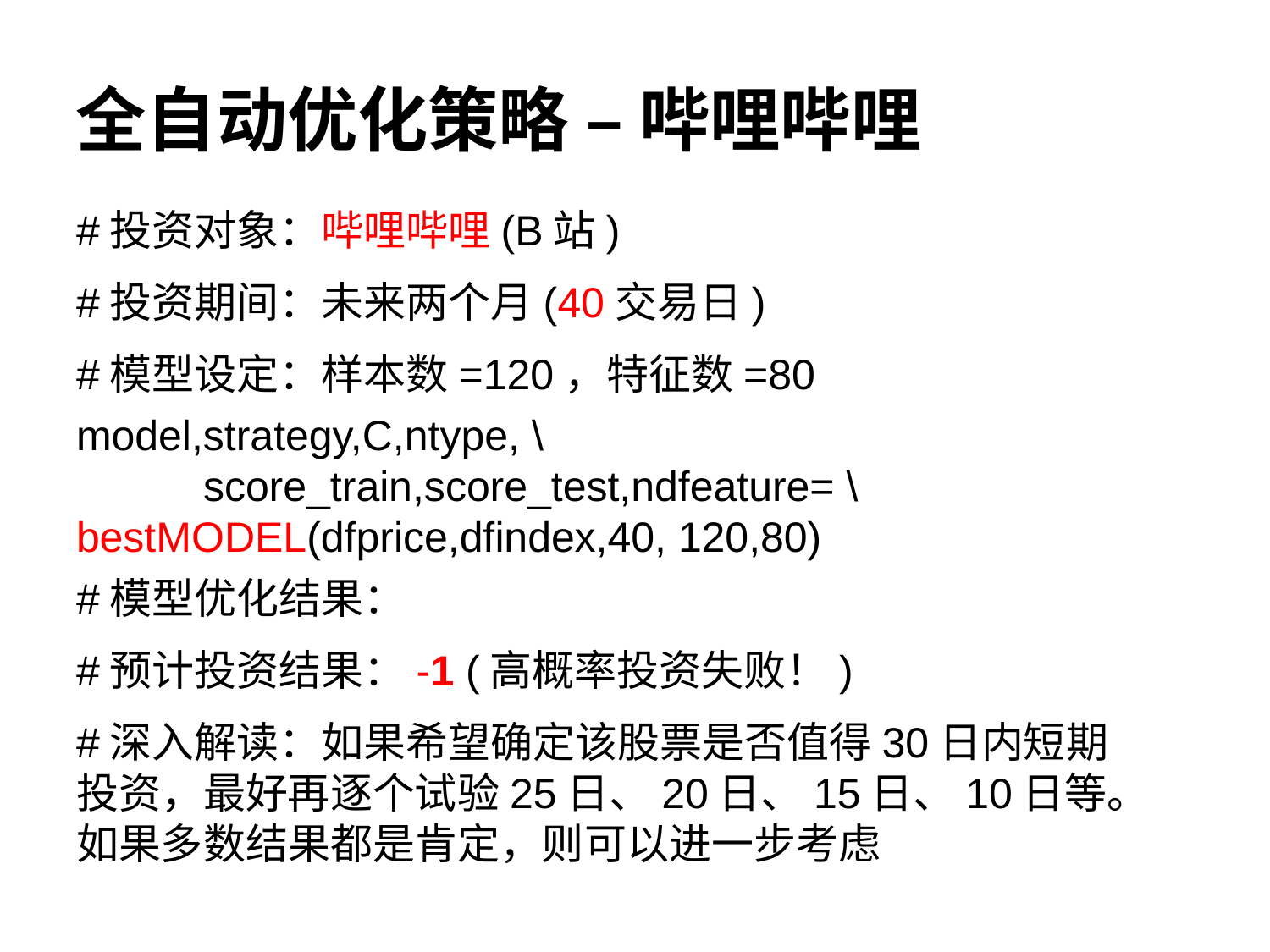

# 全自动优化策略 – 哔哩哔哩
#投资对象：哔哩哔哩(B站)
#投资期间：未来两个月(40交易日)
#模型设定：样本数=120，特征数=80
model,strategy,C,ntype, \
	score_train,score_test,ndfeature= \        	bestMODEL(dfprice,dfindex,40, 120,80)
#模型优化结果：
#预计投资结果：-1 (高概率投资失败！)
#深入解读：如果希望确定该股票是否值得30日内短期投资，最好再逐个试验25日、20日、15日、10日等。如果多数结果都是肯定，则可以进一步考虑